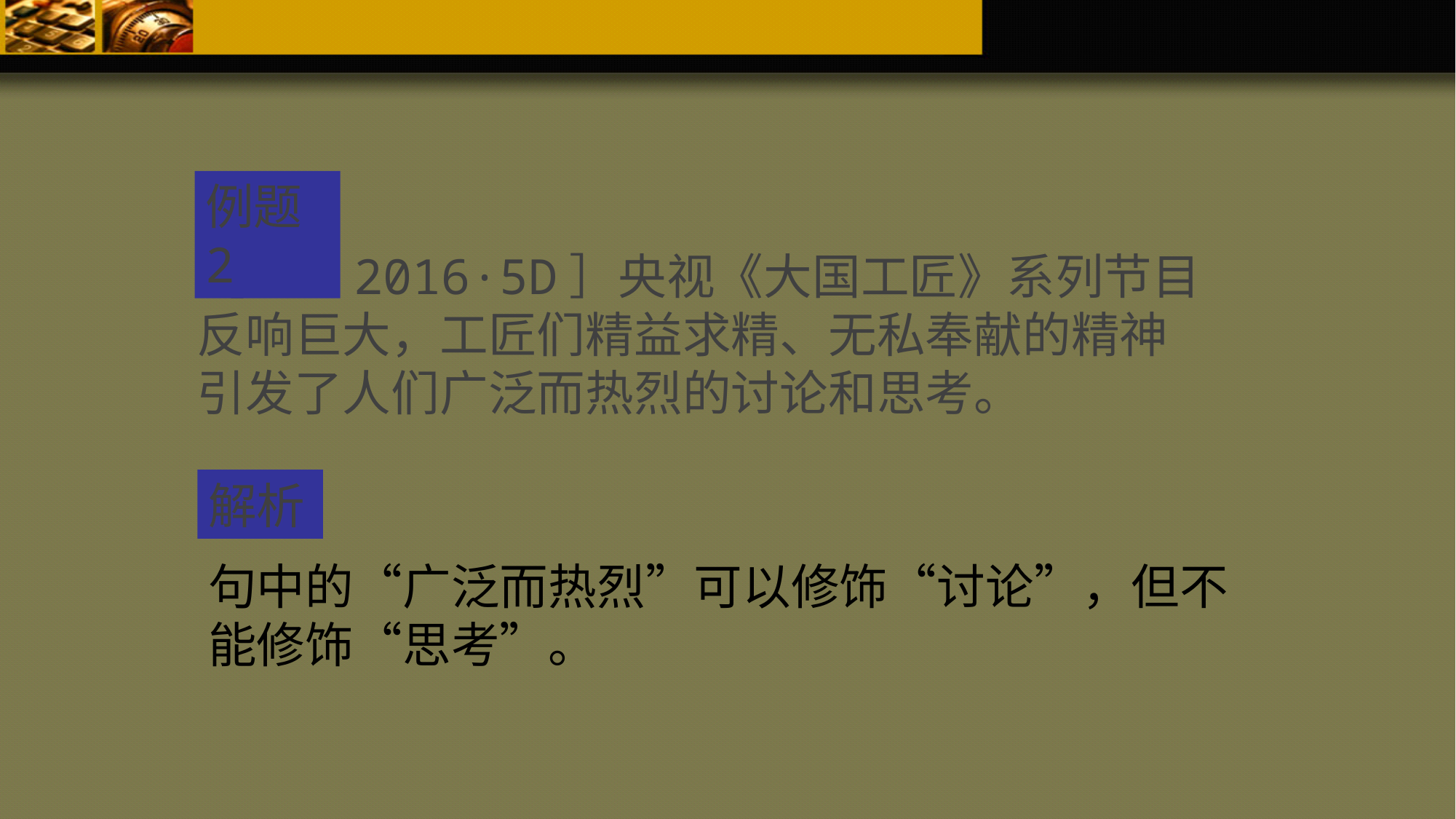

例题2
［山东2016·5D］央视《大国工匠》系列节目反响巨大，工匠们精益求精、无私奉献的精神引发了人们广泛而热烈的讨论和思考。
解析
句中的“广泛而热烈”可以修饰“讨论”，但不能修饰“思考”。